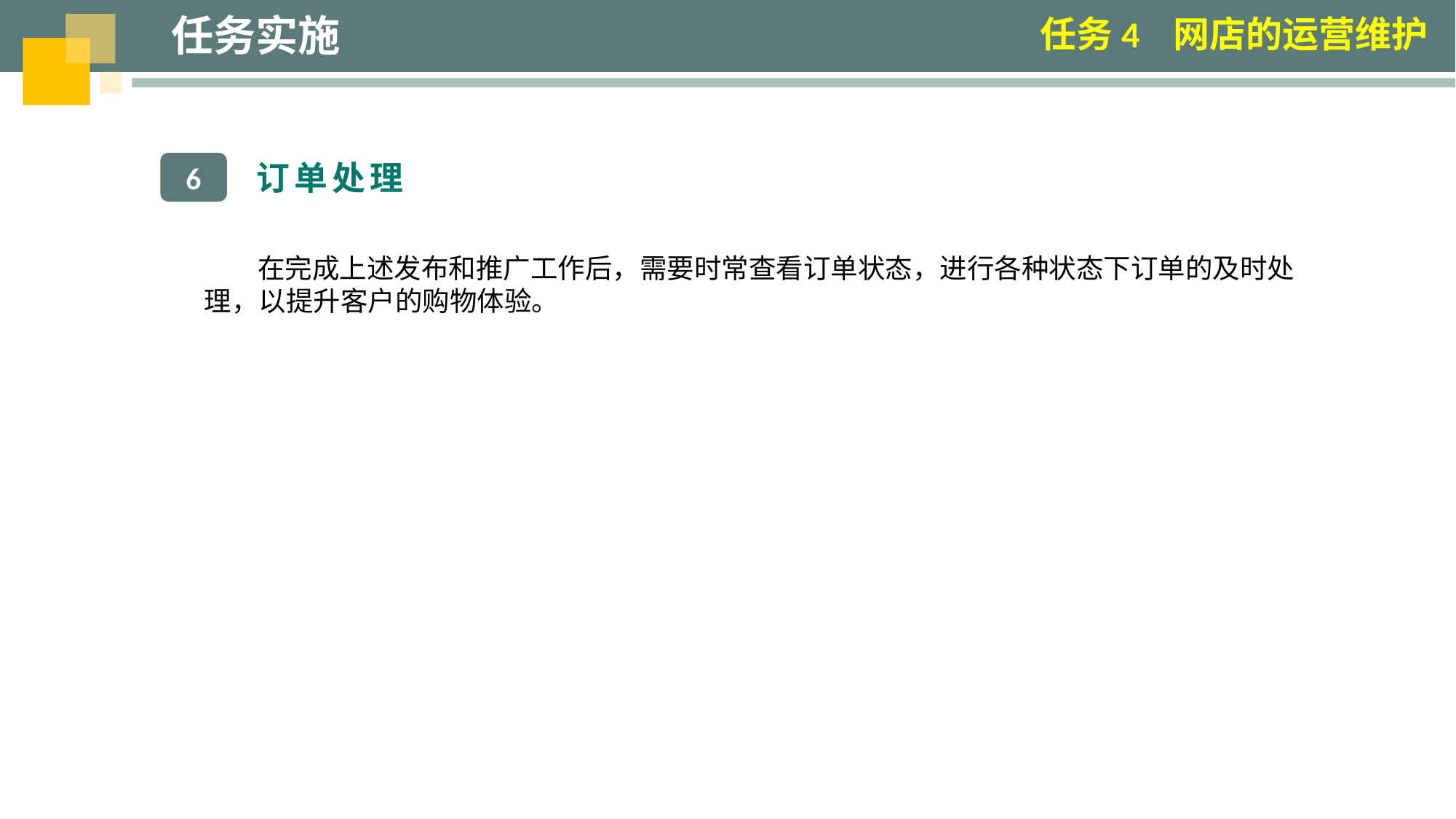

任务实施

任务4   网店的运营维护
订单处理
6
在完成上述发布和推广工作后，需要时常查看订单状态，进行各种状态下订单的及时处理，以提升客户的购物体验。